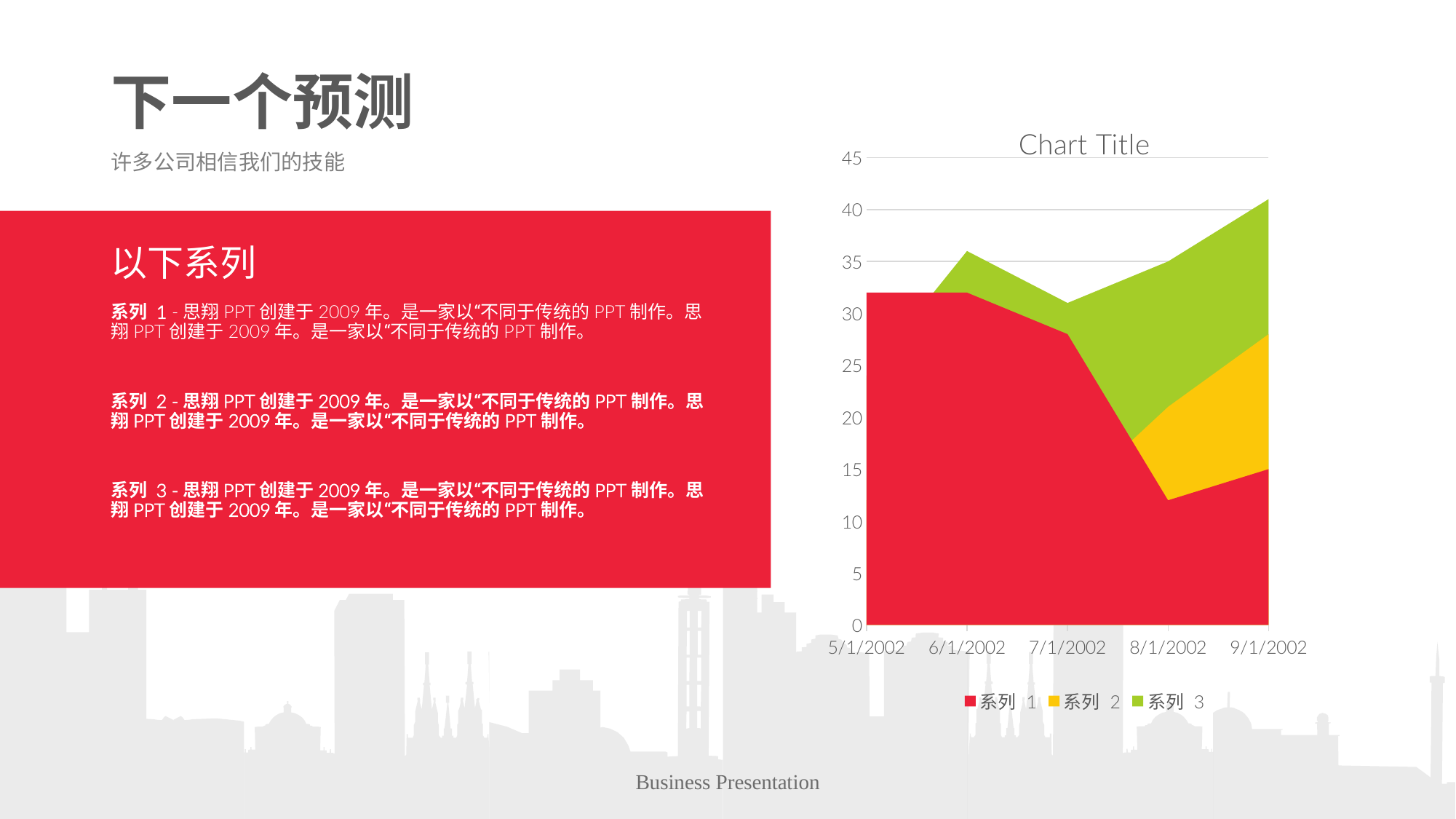

# 下一个预测

### Chart:

| Category | 系列 1 | 系列 2 | 系列 3 |
|---|---|---|---|
| 37377 | 32.0 | 12.0 | 24.0 |
| 37408 | 32.0 | 12.0 | 36.0 |
| 37438 | 28.0 | 12.0 | 31.0 |
| 37469 | 12.0 | 21.0 | 35.0 |
| 37500 | 15.0 | 28.0 | 41.0 |
许多公司相信我们的技能

以下系列
系列 1 -思翔PPT创建于2009年。是一家以“不同于传统的PPT制作。思翔PPT创建于2009年。是一家以“不同于传统的PPT制作。

系列 2 -思翔PPT创建于2009年。是一家以“不同于传统的PPT制作。思翔PPT创建于2009年。是一家以“不同于传统的PPT制作。

系列 3 -思翔PPT创建于2009年。是一家以“不同于传统的PPT制作。思翔PPT创建于2009年。是一家以“不同于传统的PPT制作。

Business Presentation
15